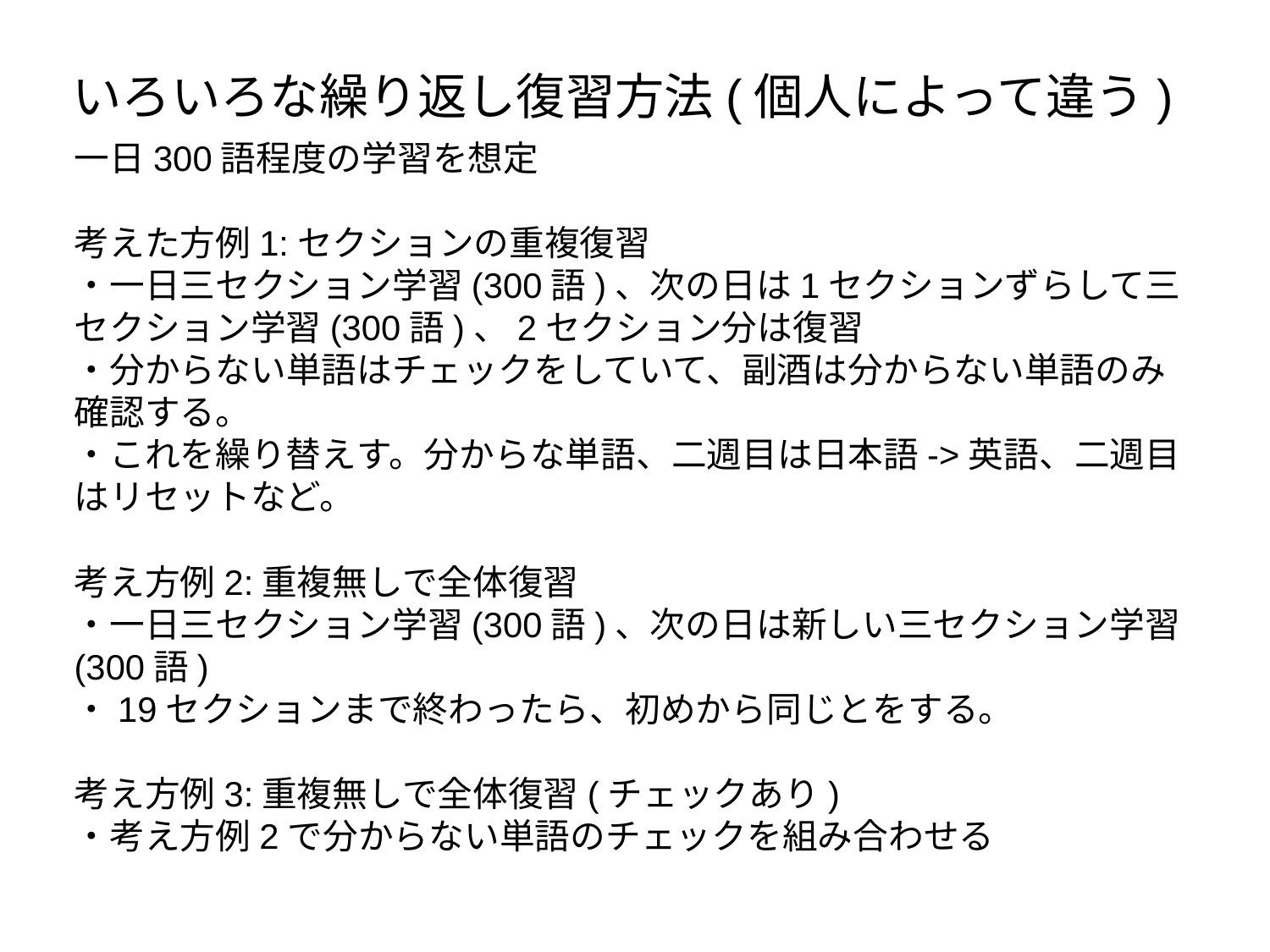

いろいろな繰り返し復習方法(個人によって違う)
一日300語程度の学習を想定

考えた方例1:セクションの重複復習
・一日三セクション学習(300語)、次の日は1セクションずらして三セクション学習(300語)、2セクション分は復習
・分からない単語はチェックをしていて、副酒は分からない単語のみ確認する。
・これを繰り替えす。分からな単語、二週目は日本語->英語、二週目はリセットなど。

考え方例2:重複無しで全体復習
・一日三セクション学習(300語)、次の日は新しい三セクション学習(300語)
・19セクションまで終わったら、初めから同じとをする。

考え方例3:重複無しで全体復習(チェックあり)
・考え方例2で分からない単語のチェックを組み合わせる